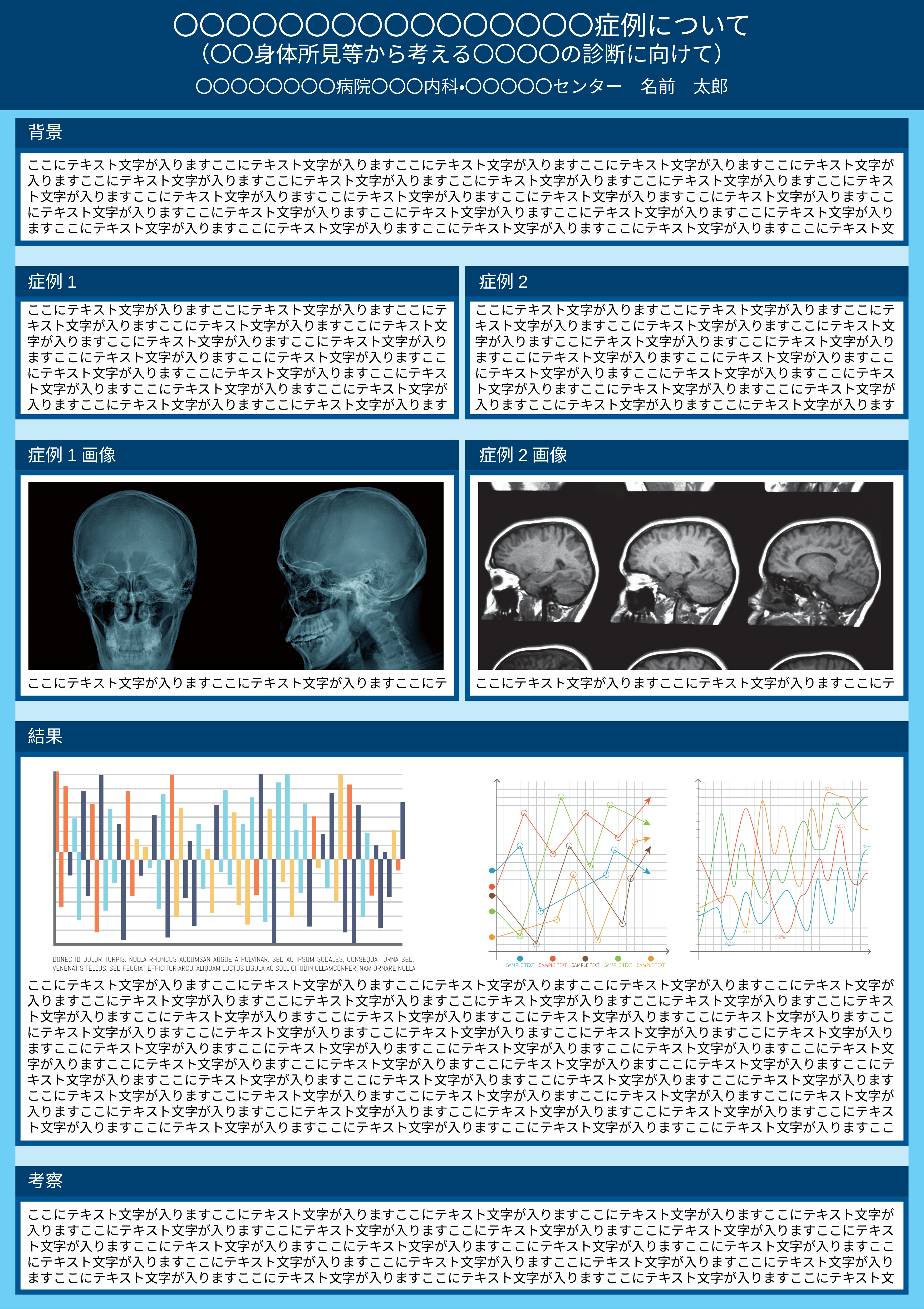

〇〇〇〇〇〇〇〇〇〇〇〇〇〇〇〇症例について
（〇〇身体所見等から考える〇〇〇〇の診断に向けて）
〇〇〇〇〇〇〇〇病院〇〇〇内科・〇〇〇〇〇センター　名前　太郎

背景
ここにテキスト文字が入りますここにテキスト文字が入りますここにテキスト文字が入りますここにテキスト文字が入りますここにテキスト文字が入りますここにテキスト文字が入りますここにテキスト文字が入りますここにテキスト文字が入りますここにテキスト文字が入りますここにテキスト文字が入りますここにテキスト文字が入りますここにテキスト文字が入りますここにテキスト文字が入りますここにテキスト文字が入りますここにテキスト文字が入りますここにテキスト文字が入りますここにテキスト文字が入りますここにテキスト文字が入りますここにテキスト文字が入りますここにテキスト文字が入りますここにテキスト文字が入りますここにテキスト文字が入りますここにテキスト文字が入りますここにテキスト文
症例1
症例2
ここにテキスト文字が入りますここにテキスト文字が入りますここにテキスト文字が入りますここにテキスト文字が入りますここにテキスト文字が入りますここにテキスト文字が入りますここにテキスト文字が入りますここにテキスト文字が入りますここにテキスト文字が入りますここにテキスト文字が入りますここにテキスト文字が入りますここにテキスト文字が入りますここにテキスト文字が入りますここにテキスト文字が入りますここにテキスト文字が入りますここにテキスト文字が入ります
ここにテキスト文字が入りますここにテキスト文字が入りますここにテキスト文字が入りますここにテキスト文字が入りますここにテキスト文字が入りますここにテキスト文字が入りますここにテキスト文字が入りますここにテキスト文字が入りますここにテキスト文字が入りますここにテキスト文字が入りますここにテキスト文字が入りますここにテキスト文字が入りますここにテキスト文字が入りますここにテキスト文字が入りますここにテキスト文字が入りますここにテキスト文字が入ります

症例1画像
症例2画像
A1
ページ設定※
幅　 59.4cm
高さ 84.1cm
※PowerPointのバージョンによっては数値に
　若干誤差が生じている場合がありますが、
　そのまま作成いただいて問題ございません。

ここにテキスト文字が入りますここにテキスト文字が入りますここにテ
ここにテキスト文字が入りますここにテキスト文字が入りますここにテ
結果
※ご入稿時は、必ずPDFファイルにてご入稿ください。
（PDFが印刷データになります）
※PDF入稿の際、変換時に文字化け等がないか必ずお客様でご確認いただき、
ご入稿ください。
ここにテキスト文字が入りますここにテキスト文字が入りますここにテキスト文字が入りますここにテキスト文字が入りますここにテキスト文字が入りますここにテキスト文字が入りますここにテキスト文字が入りますここにテキスト文字が入りますここにテキスト文字が入りますここにテキスト文字が入りますここにテキスト文字が入りますここにテキスト文字が入りますここにテキスト文字が入りますここにテキスト文字が入りますここにテキスト文字が入りますここにテキスト文字が入りますここにテキスト文字が入りますここにテキスト文字が入りますここにテキスト文字が入りますここにテキスト文字が入りますここにテキスト文字が入りますここにテキスト文字が入りますここにテキスト文字が入りますここにテキスト文字が入りますここにテキスト文字が入りますここにテキスト文字が入りますここにテキスト文字が入りますここにテキスト文字が入りますここにテキスト文字が入りますここにテキスト文字が入りますここにテキスト文字が入りますここにテキスト文字が入りますここにテキスト文字が入りますここにテキスト文字が入りますここにテキスト文字が入りますここにテキスト文字が入りますここにテキスト文字が入りますここにテキスト文字が入りますここにテキスト文字が入りますここにテキスト文字が入りますここにテキスト文字が入りますここにテキスト文字が入りますここにテキスト文字が入りますここにテキスト文字が入りますここにテキスト文字が入りますここにテキスト文字が入りますここにテキスト文字が入りますここ
考察
ここにテキスト文字が入りますここにテキスト文字が入りますここにテキスト文字が入りますここにテキスト文字が入りますここにテキスト文字が入りますここにテキスト文字が入りますここにテキスト文字が入りますここにテキスト文字が入りますここにテキスト文字が入りますここにテキスト文字が入りますここにテキスト文字が入りますここにテキスト文字が入りますここにテキスト文字が入りますここにテキスト文字が入りますここにテキスト文字が入りますここにテキスト文字が入りますここにテキスト文字が入りますここにテキスト文字が入りますここにテキスト文字が入りますここにテキスト文字が入りますここにテキスト文字が入りますここにテキスト文字が入りますここにテキスト文字が入りますここにテキスト文